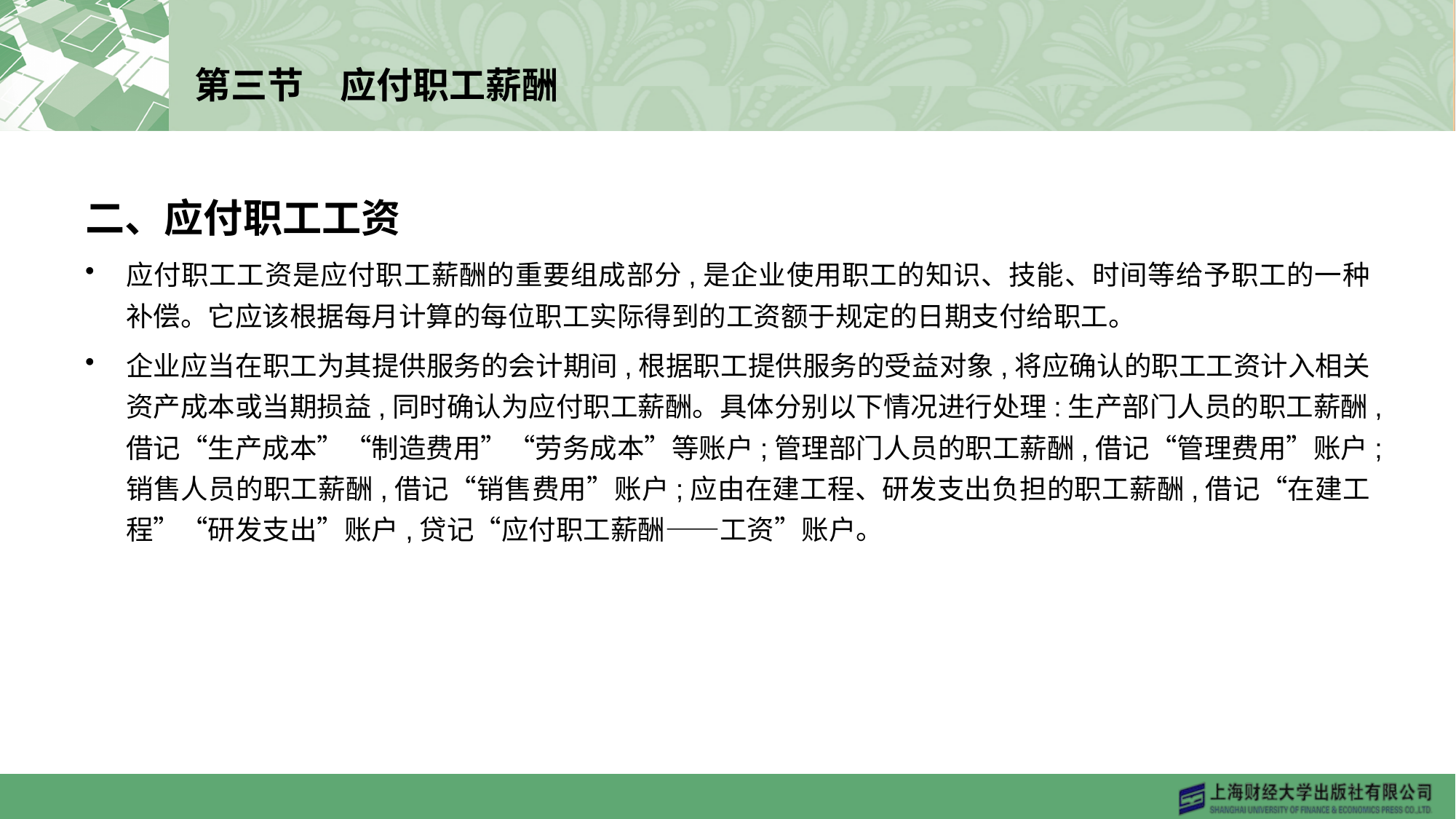

# 第三节　应付职工薪酬
二、应付职工工资
应付职工工资是应付职工薪酬的重要组成部分,是企业使用职工的知识、技能、时间等给予职工的一种补偿。它应该根据每月计算的每位职工实际得到的工资额于规定的日期支付给职工。
企业应当在职工为其提供服务的会计期间,根据职工提供服务的受益对象,将应确认的职工工资计入相关资产成本或当期损益,同时确认为应付职工薪酬。具体分别以下情况进行处理:生产部门人员的职工薪酬,借记“生产成本”“制造费用”“劳务成本”等账户;管理部门人员的职工薪酬,借记“管理费用”账户;销售人员的职工薪酬,借记“销售费用”账户;应由在建工程、研发支出负担的职工薪酬,借记“在建工程”“研发支出”账户,贷记“应付职工薪酬——工资”账户。